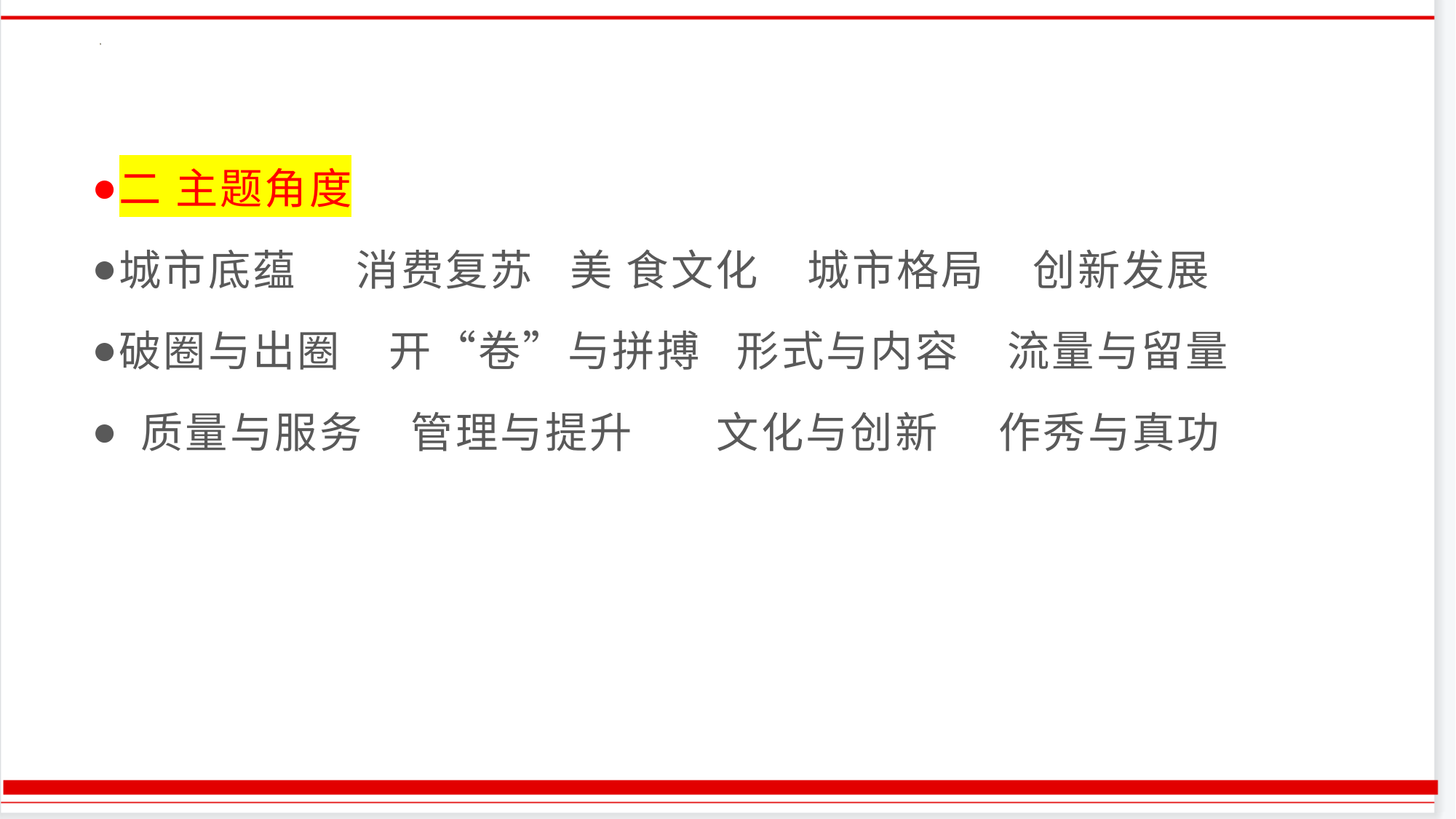

二 主题角度
城市底蕴     消费复苏   美 食文化    城市格局    创新发展
破圈与出圈    开“卷”与拼搏   形式与内容    流量与留量
 质量与服务    管理与提升       文化与创新     作秀与真功